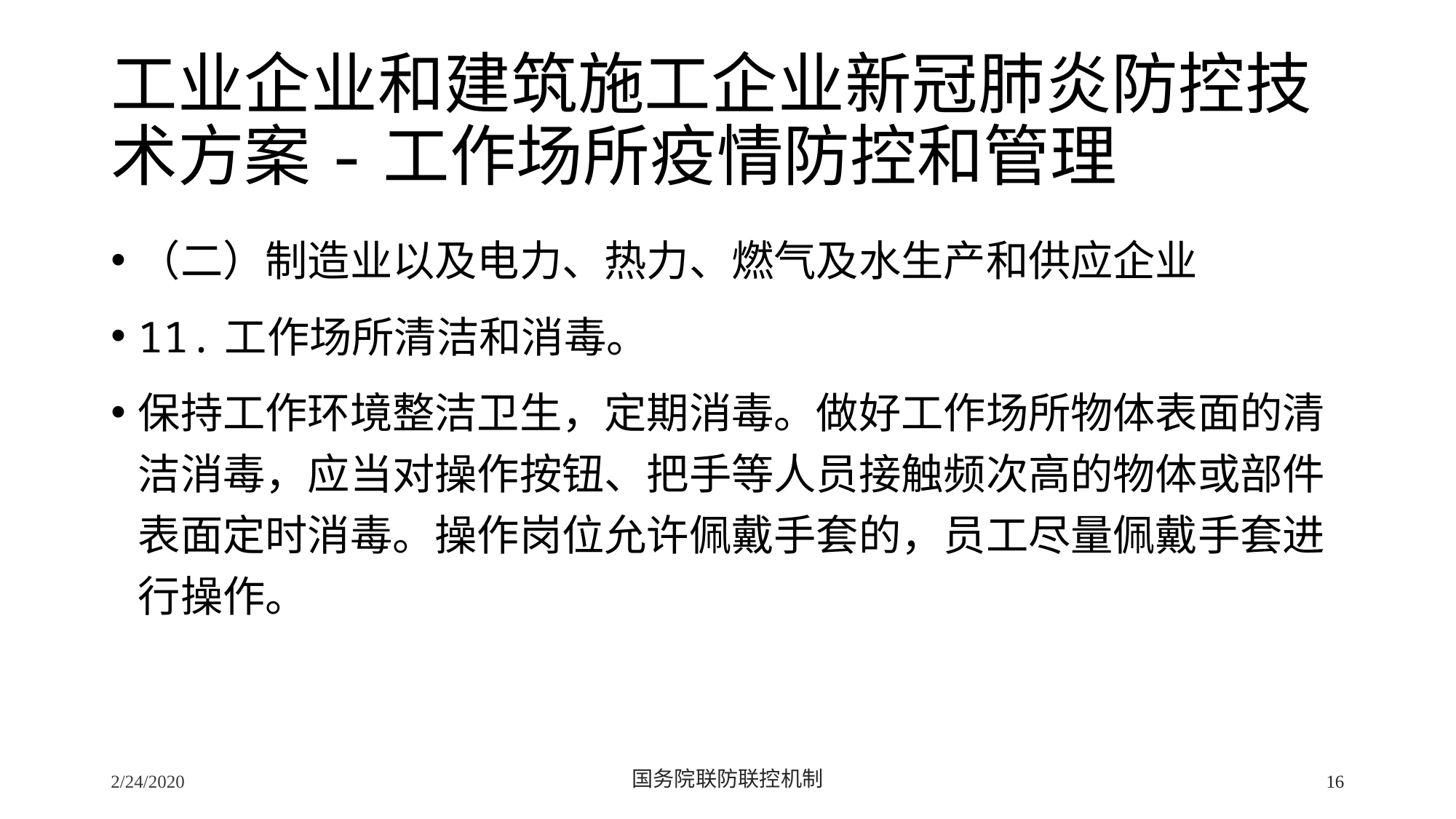

# 工业企业和建筑施工企业新冠肺炎防控技术方案-工作场所疫情防控和管理
（二）制造业以及电力、热力、燃气及水生产和供应企业
11.工作场所清洁和消毒。
保持工作环境整洁卫生，定期消毒。做好工作场所物体表面的清洁消毒，应当对操作按钮、把手等人员接触频次高的物体或部件表面定时消毒。操作岗位允许佩戴手套的，员工尽量佩戴手套进行操作。
2/24/2020
国务院联防联控机制
16